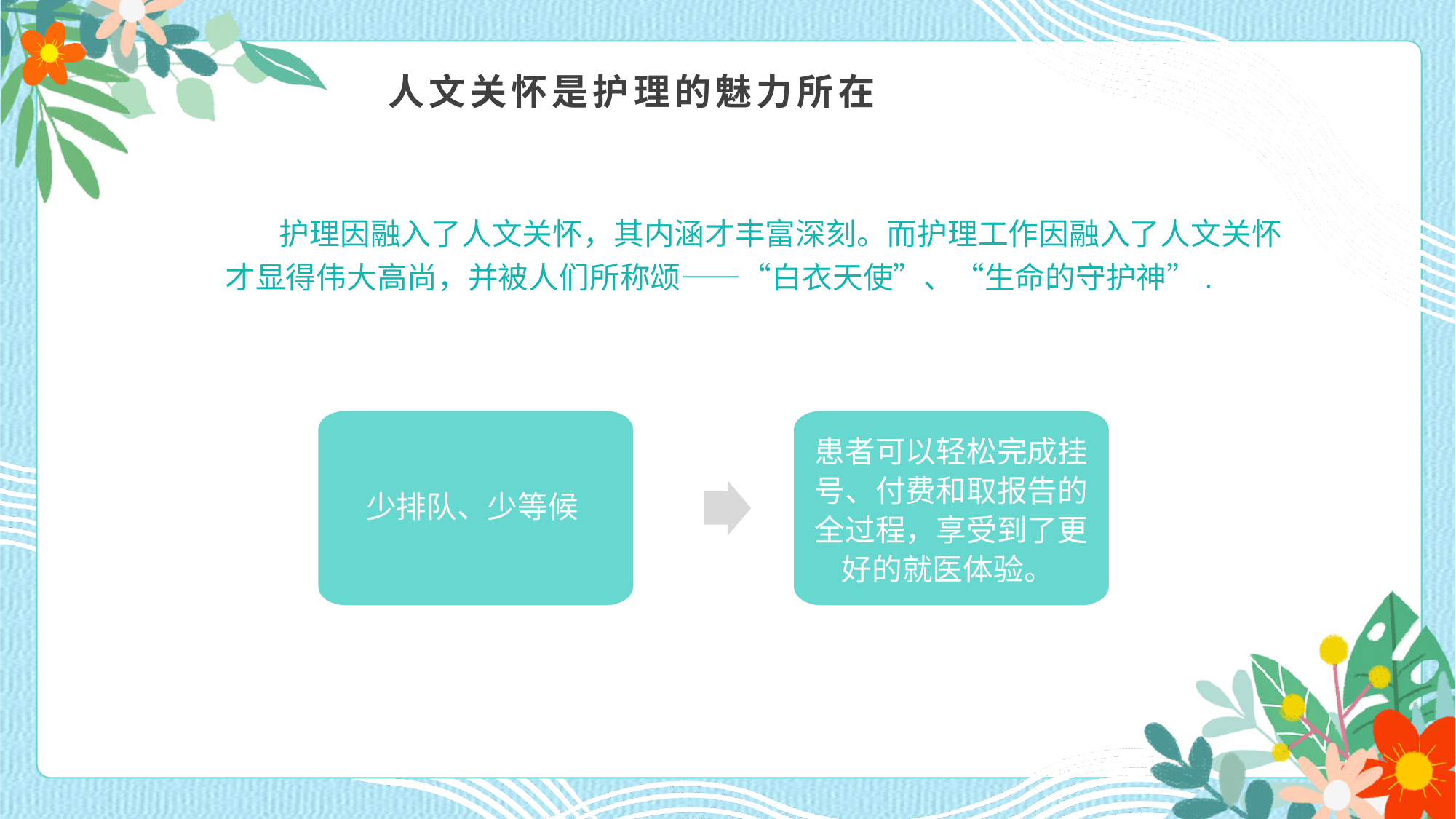

人文关怀是护理的魅力所在
       护理因融入了人文关怀，其内涵才丰富深刻。而护理工作因融入了人文关怀才显得伟大高尚，并被人们所称颂――“白衣天使”、“生命的守护神”.
少排队、少等候
患者可以轻松完成挂号、付费和取报告的全过程，享受到了更好的就医体验。